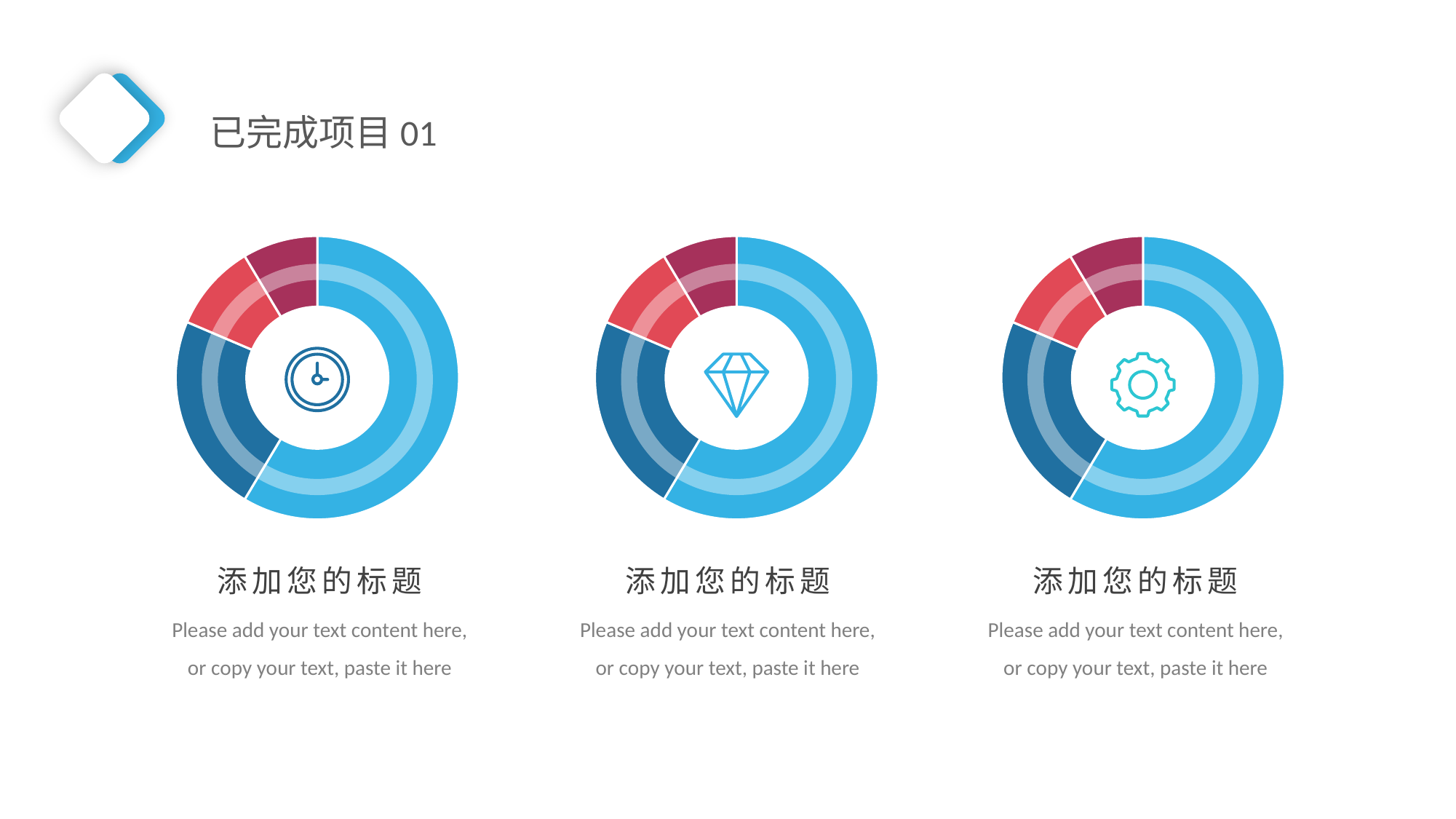

已完成项目01

### Chart

| Category | 销售额 |
|---|---|
| 第一季度 | 8.2 |
| 第二季度 | 3.2 |
| 第三季度 | 1.4 |
| 第四季度 | 1.2 |

### Chart

| Category | 销售额 |
|---|---|
| 第一季度 | 8.2 |
| 第二季度 | 3.2 |
| 第三季度 | 1.4 |
| 第四季度 | 1.2 |

### Chart

| Category | 销售额 |
|---|---|
| 第一季度 | 8.2 |
| 第二季度 | 3.2 |
| 第三季度 | 1.4 |
| 第四季度 | 1.2 |

添加您的标题
Please add your text content here, or copy your text, paste it here
添加您的标题
Please add your text content here, or copy your text, paste it here
添加您的标题
Please add your text content here, or copy your text, paste it here